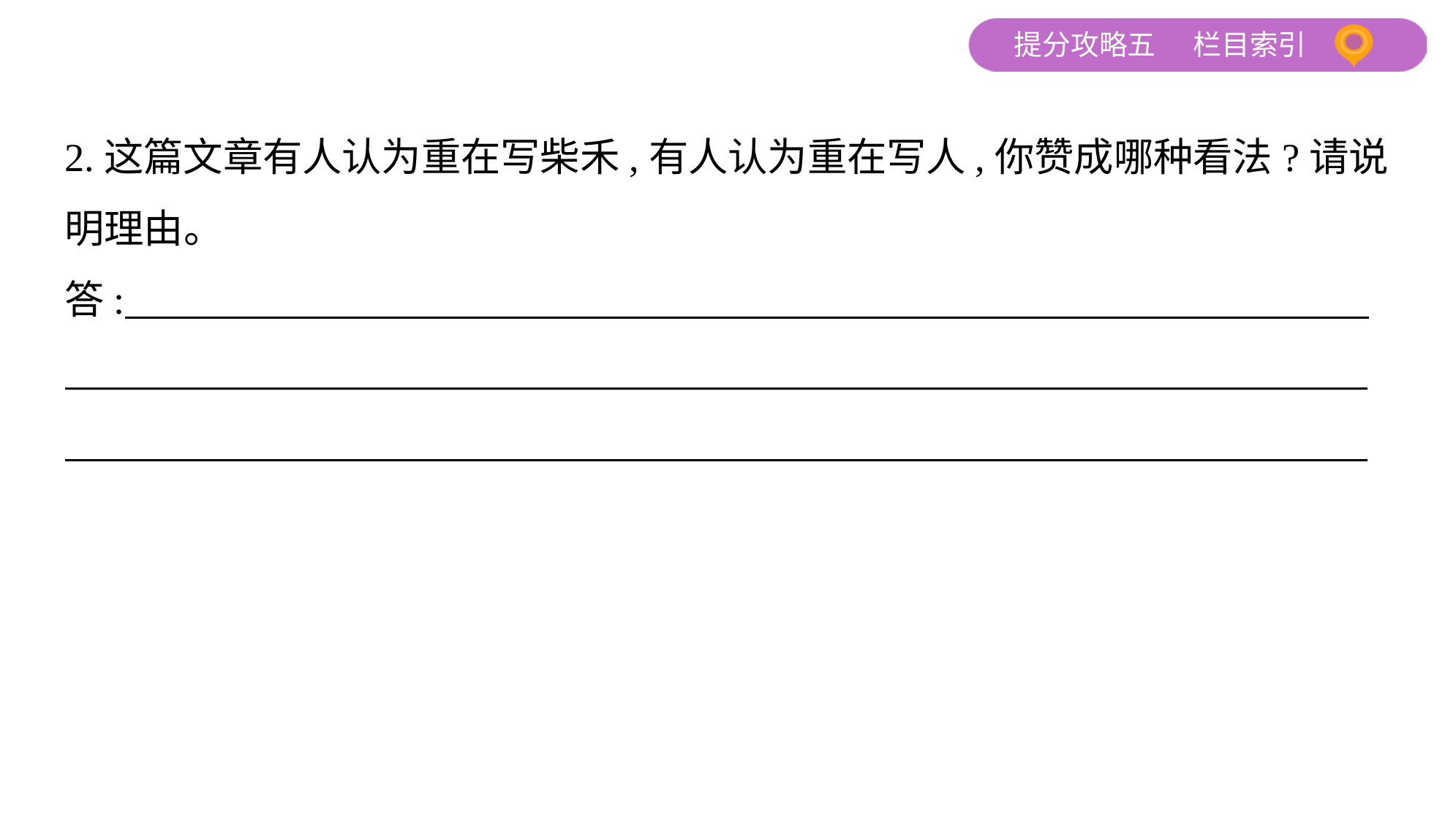

2.这篇文章有人认为重在写柴禾,有人认为重在写人,你赞成哪种看法?请说
明理由。
答: